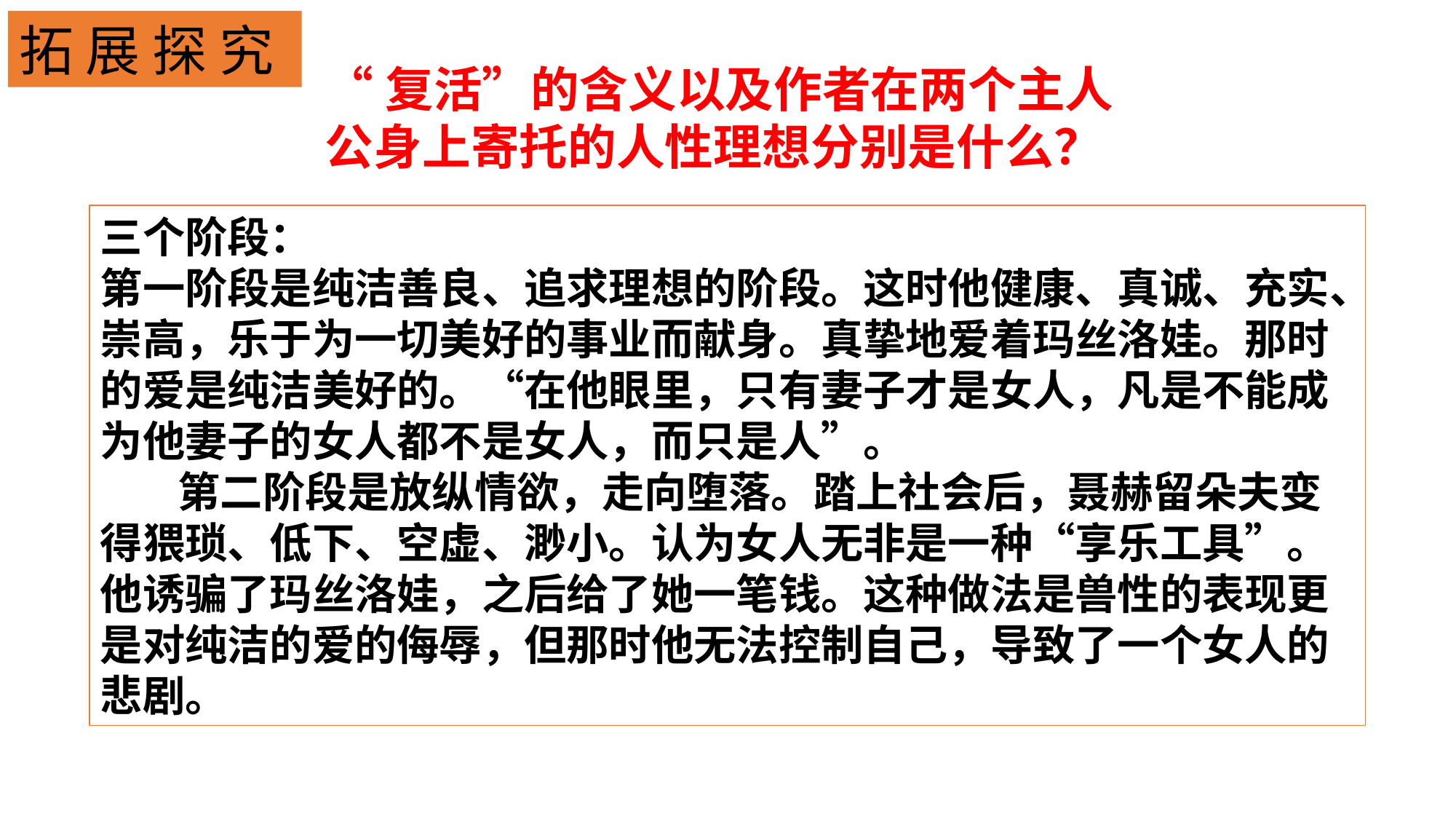

拓 展 探 究
“复活”的含义以及作者在两个主人公身上寄托的人性理想分别是什么？
三个阶段：
第一阶段是纯洁善良、追求理想的阶段。这时他健康、真诚、充实、崇高，乐于为一切美好的事业而献身。真挚地爱着玛丝洛娃。那时的爱是纯洁美好的。“在他眼里，只有妻子才是女人，凡是不能成为他妻子的女人都不是女人，而只是人”。
       第二阶段是放纵情欲，走向堕落。踏上社会后，聂赫留朵夫变得猥琐、低下、空虚、渺小。认为女人无非是一种“享乐工具”。他诱骗了玛丝洛娃，之后给了她一笔钱。这种做法是兽性的表现更是对纯洁的爱的侮辱，但那时他无法控制自己，导致了一个女人的悲剧。